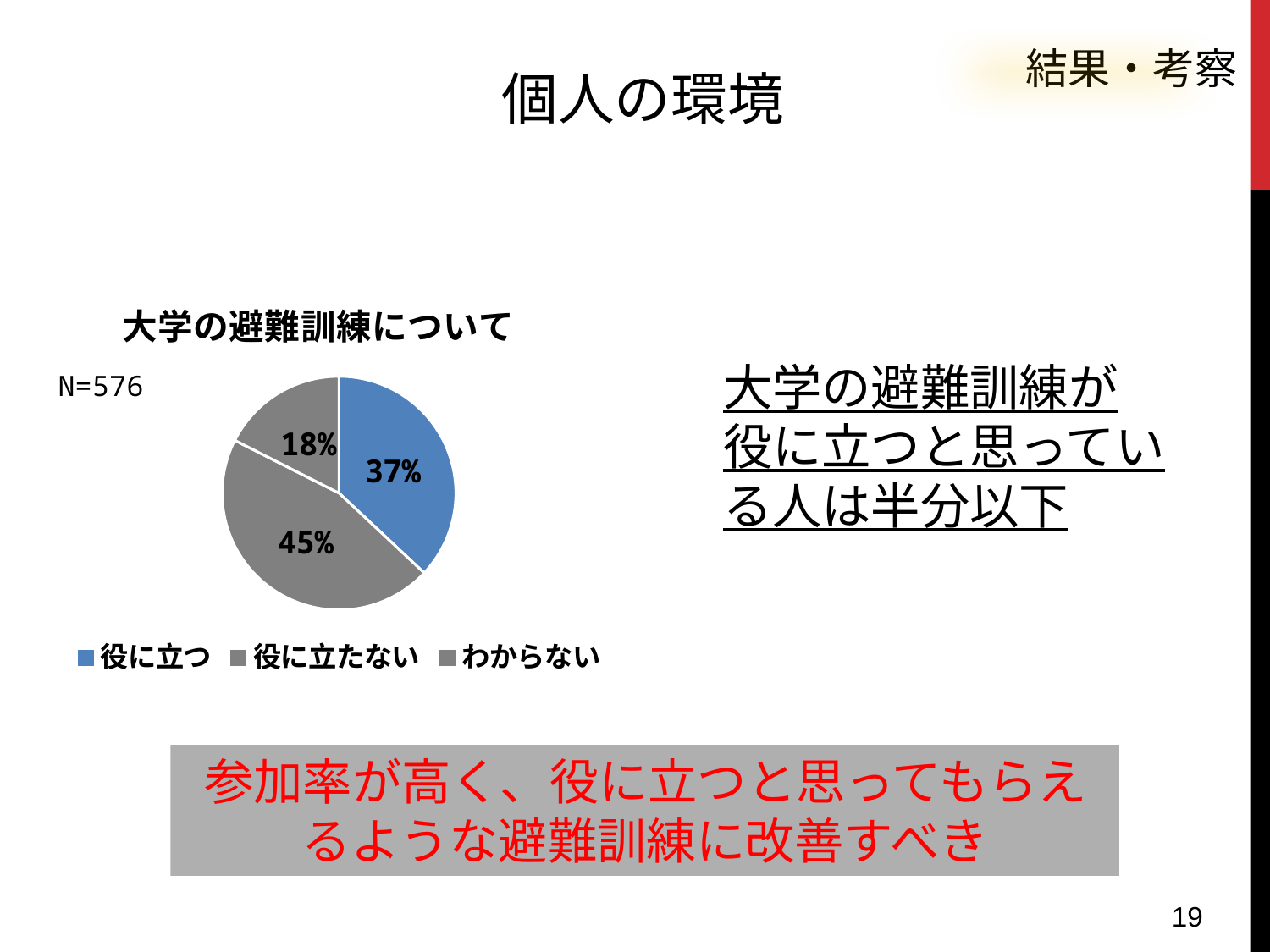

結果・考察
個人の環境
#

### Chart: 大学の避難訓練について

| Category |  |
|---|---|
| 役に立つ | 213.0 |
| 役に立たない | 262.0 |
| わからない | 101.0 |
大学の避難訓練が
役に立つと思っている人は半分以下

参加率が高く、役に立つと思ってもらえるような避難訓練に改善すべき
19